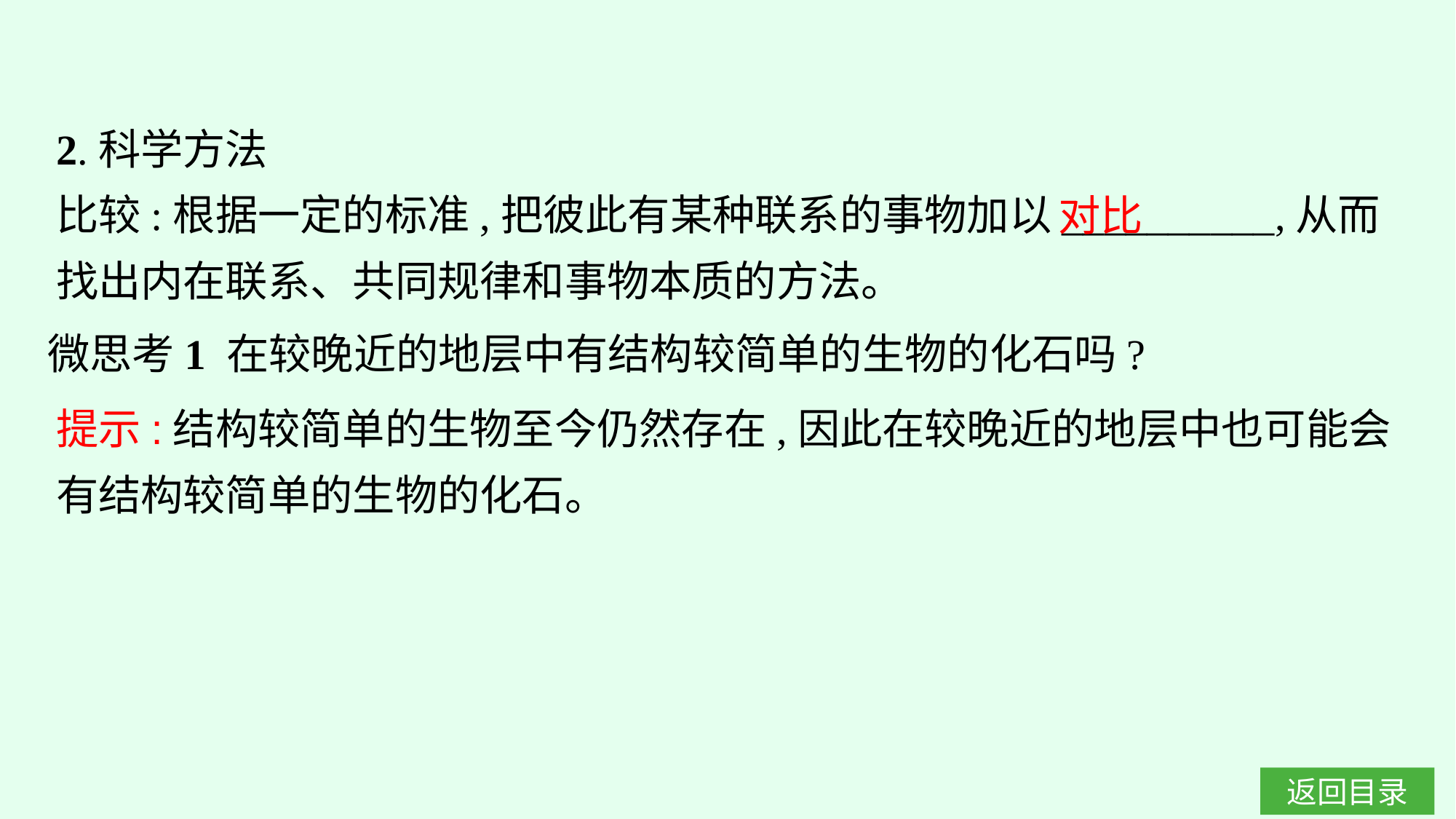

2.科学方法
比较:根据一定的标准,把彼此有某种联系的事物加以__________,从而找出内在联系、共同规律和事物本质的方法。
对比
微思考1 在较晚近的地层中有结构较简单的生物的化石吗?
提示:结构较简单的生物至今仍然存在,因此在较晚近的地层中也可能会有结构较简单的生物的化石。